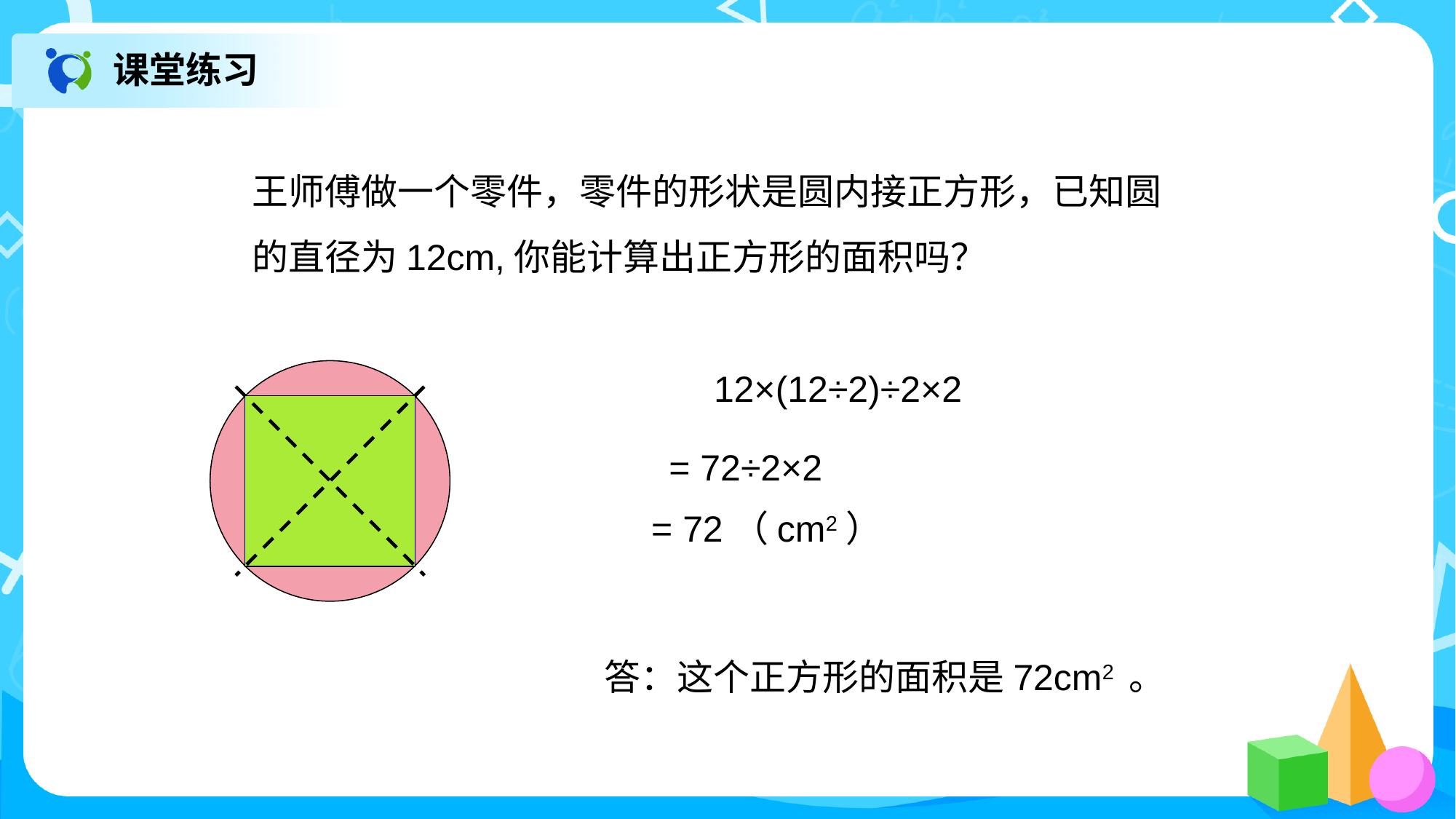

课堂练习
王师傅做一个零件，零件的形状是圆内接正方形，已知圆的直径为12cm,你能计算出正方形的面积吗？

12×(12÷2)÷2×2
= 72÷2×2
= 72（cm2）
答：这个正方形的面积是72cm2 。